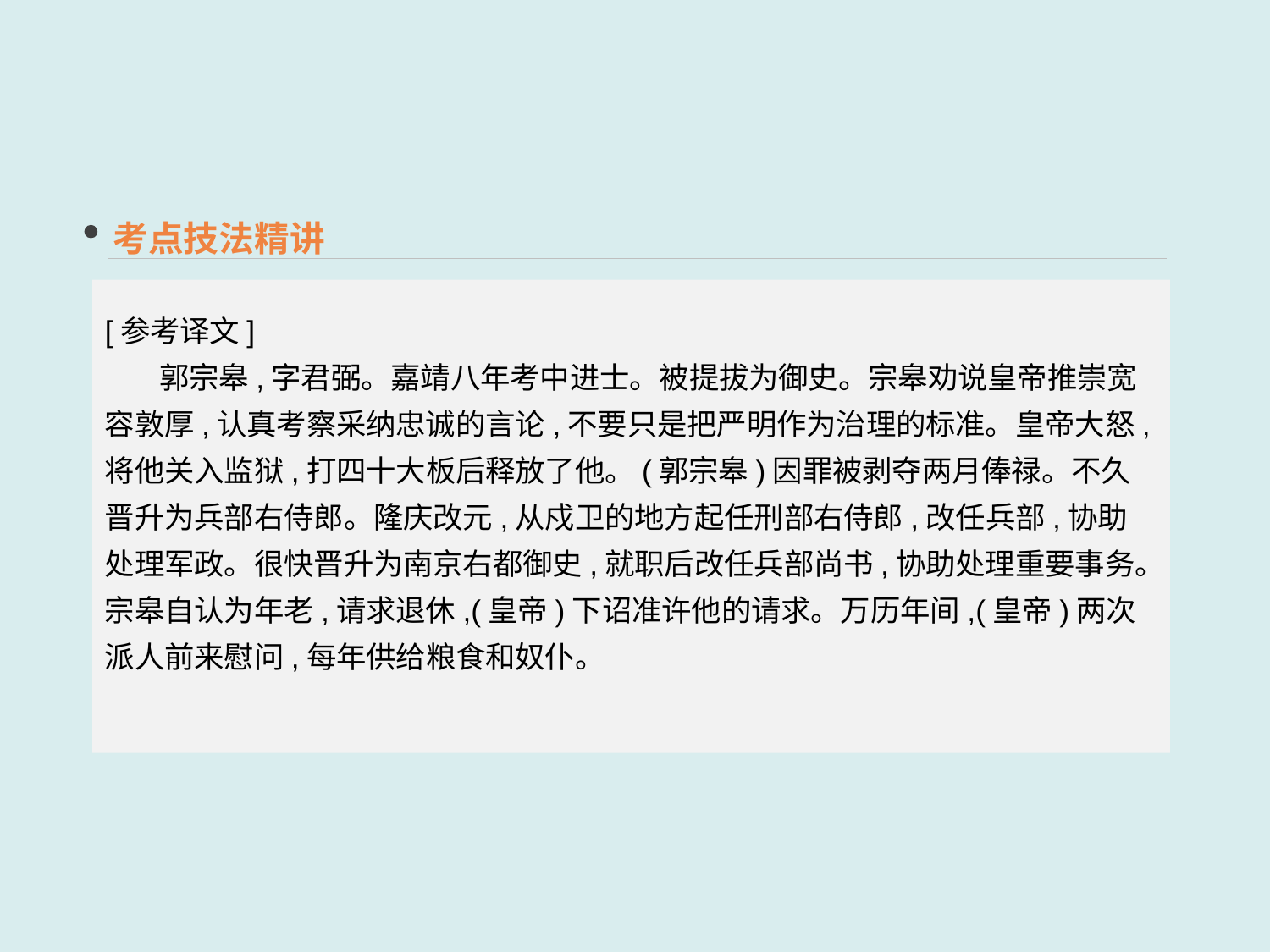

考点技法精讲

[参考译文]
       郭宗皋,字君弼。嘉靖八年考中进士。被提拔为御史。宗皋劝说皇帝推崇宽容敦厚,认真考察采纳忠诚的言论,不要只是把严明作为治理的标准。皇帝大怒,将他关入监狱,打四十大板后释放了他。(郭宗皋)因罪被剥夺两月俸禄。不久晋升为兵部右侍郎。隆庆改元,从戍卫的地方起任刑部右侍郎,改任兵部,协助处理军政。很快晋升为南京右都御史,就职后改任兵部尚书,协助处理重要事务。宗皋自认为年老,请求退休,(皇帝)下诏准许他的请求。万历年间,(皇帝)两次派人前来慰问,每年供给粮食和奴仆。